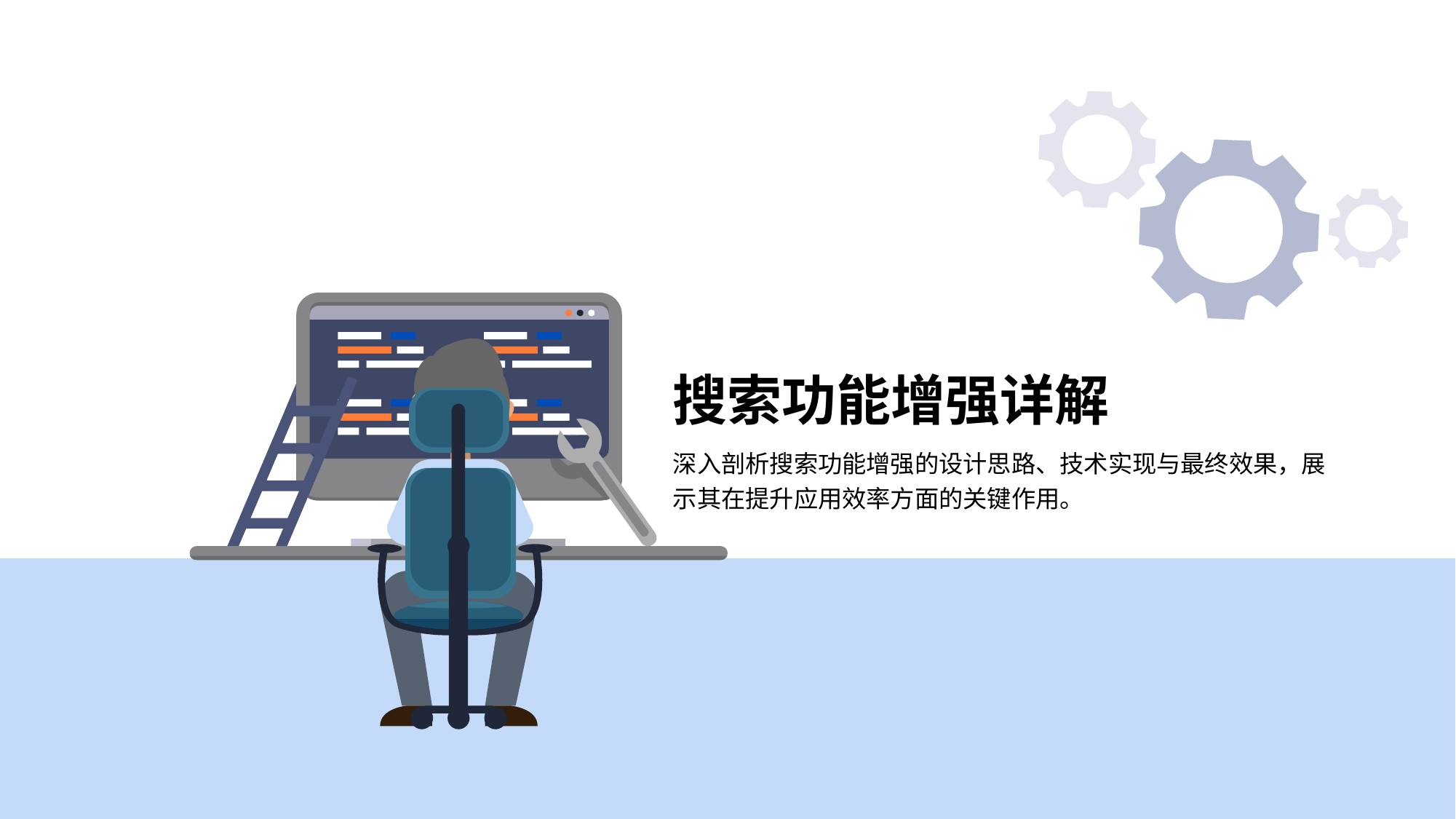

搜索功能增强详解
深入剖析搜索功能增强的设计思路、技术实现与最终效果，展示其在提升应用效率方面的关键作用。